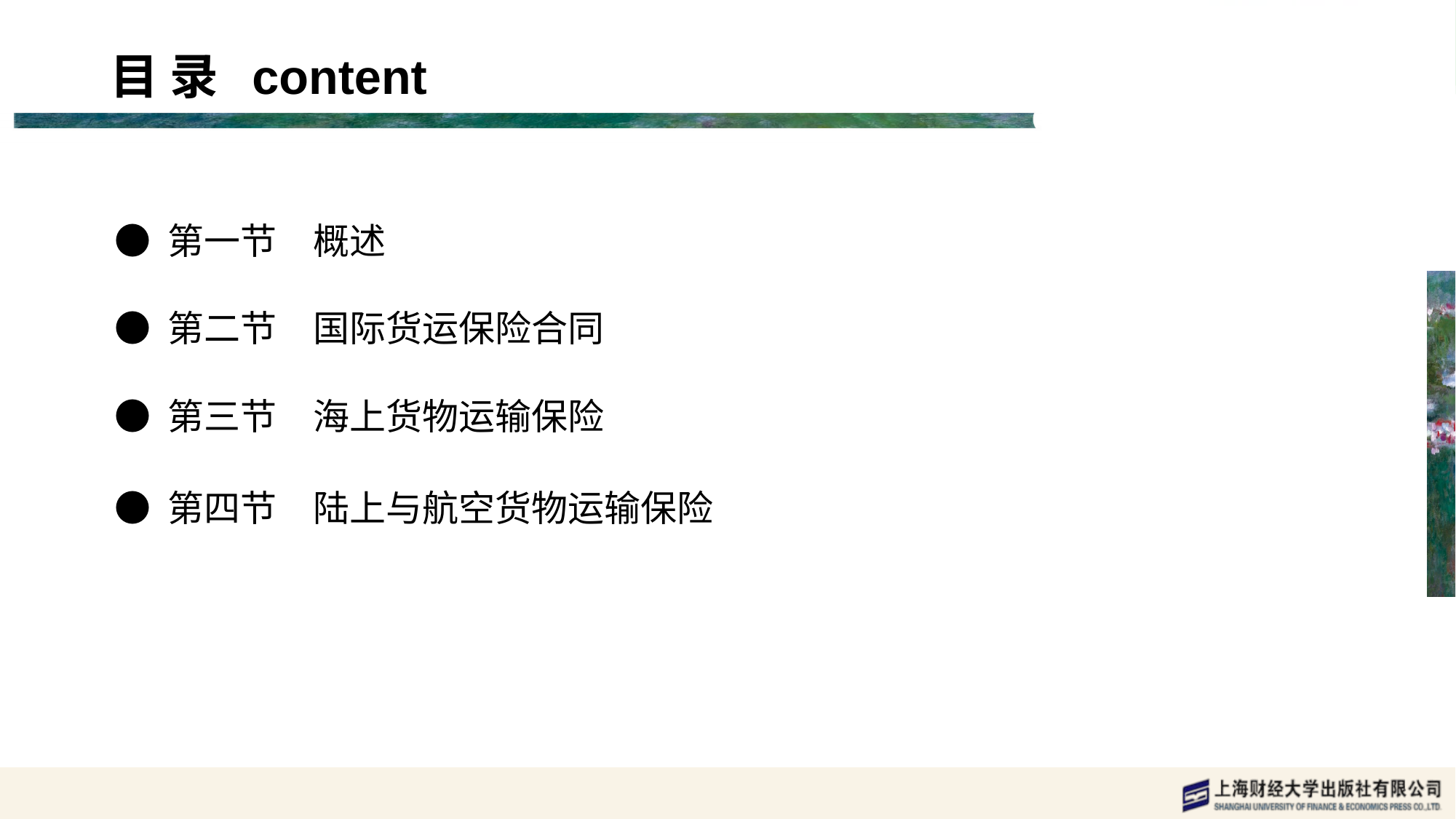

目 录  content
● 第一节　概述
● 第二节　国际货运保险合同
● 第三节　海上货物运输保险
● 第四节　陆上与航空货物运输保险